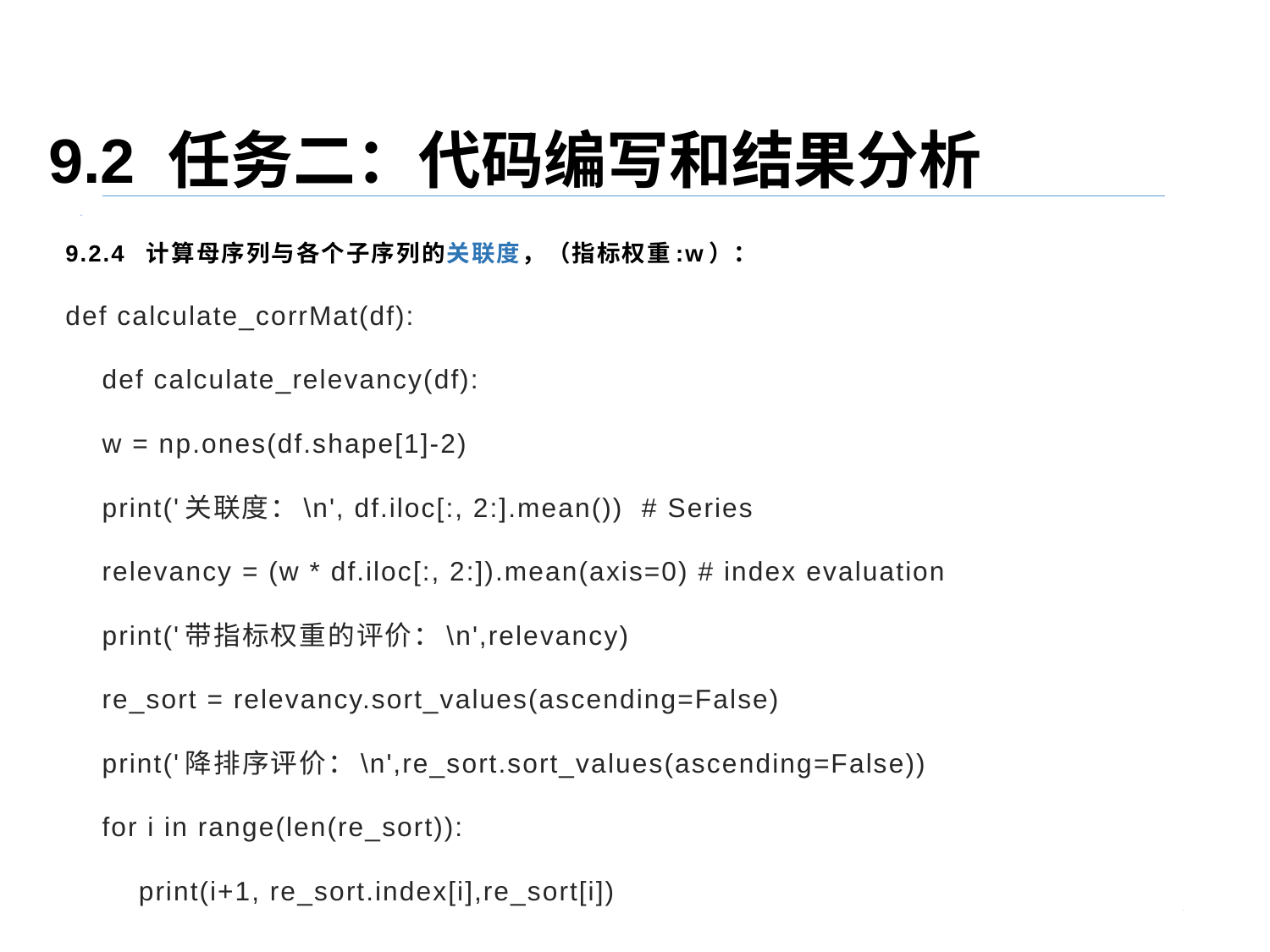

9.2 任务二：代码编写和结果分析
9.2.4  计算母序列与各个子序列的关联度，（指标权重:w）：
def calculate_corrMat(df):
    def calculate_relevancy(df):
    w = np.ones(df.shape[1]-2)
    print('关联度：\n', df.iloc[:, 2:].mean())  # Series
    relevancy = (w * df.iloc[:, 2:]).mean(axis=0) # index evaluation
    print('带指标权重的评价：\n',relevancy)
    re_sort = relevancy.sort_values(ascending=False)
    print('降排序评价：\n',re_sort.sort_values(ascending=False))
    for i in range(len(re_sort)):
        print(i+1, re_sort.index[i],re_sort[i])